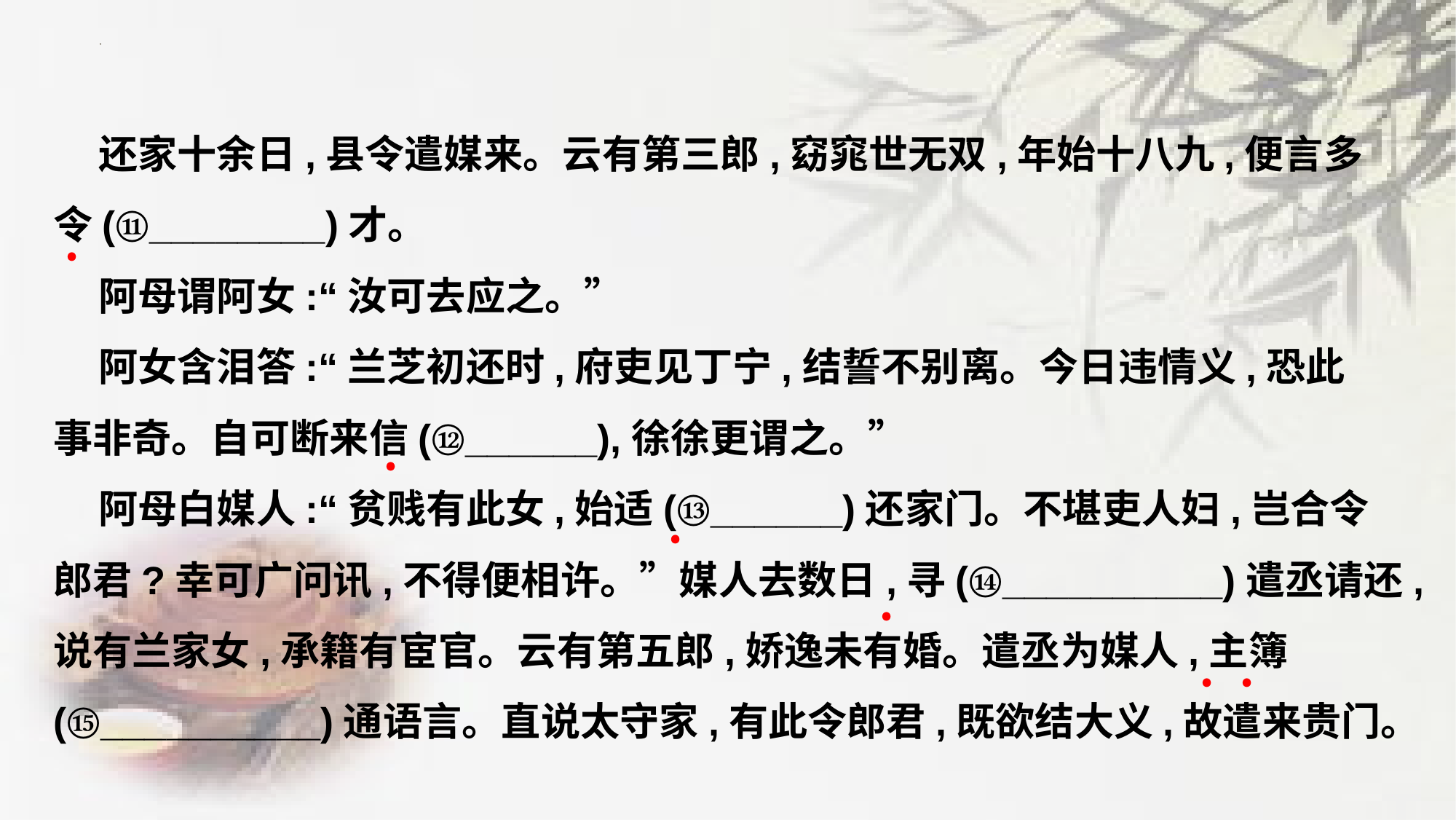

还家十余日,县令遣媒来。云有第三郎,窈窕世无双,年始十八九,便言多
令(⑪________)才。
    阿母谓阿女:“汝可去应之。”
    阿女含泪答:“兰芝初还时,府吏见丁宁,结誓不别离。今日违情义,恐此
事非奇。自可断来信(⑫______),徐徐更谓之。”
    阿母白媒人:“贫贱有此女,始适(⑬______)还家门。不堪吏人妇,岂合令
郎君?幸可广问讯,不得便相许。”媒人去数日,寻(⑭__________)遣丞请还,
说有兰家女,承籍有宦官。云有第五郎,娇逸未有婚。遣丞为媒人,主簿
(⑮__________)通语言。直说太守家,有此令郎君,既欲结大义,故遣来贵门。
﹒
﹒
﹒
﹒
﹒
﹒